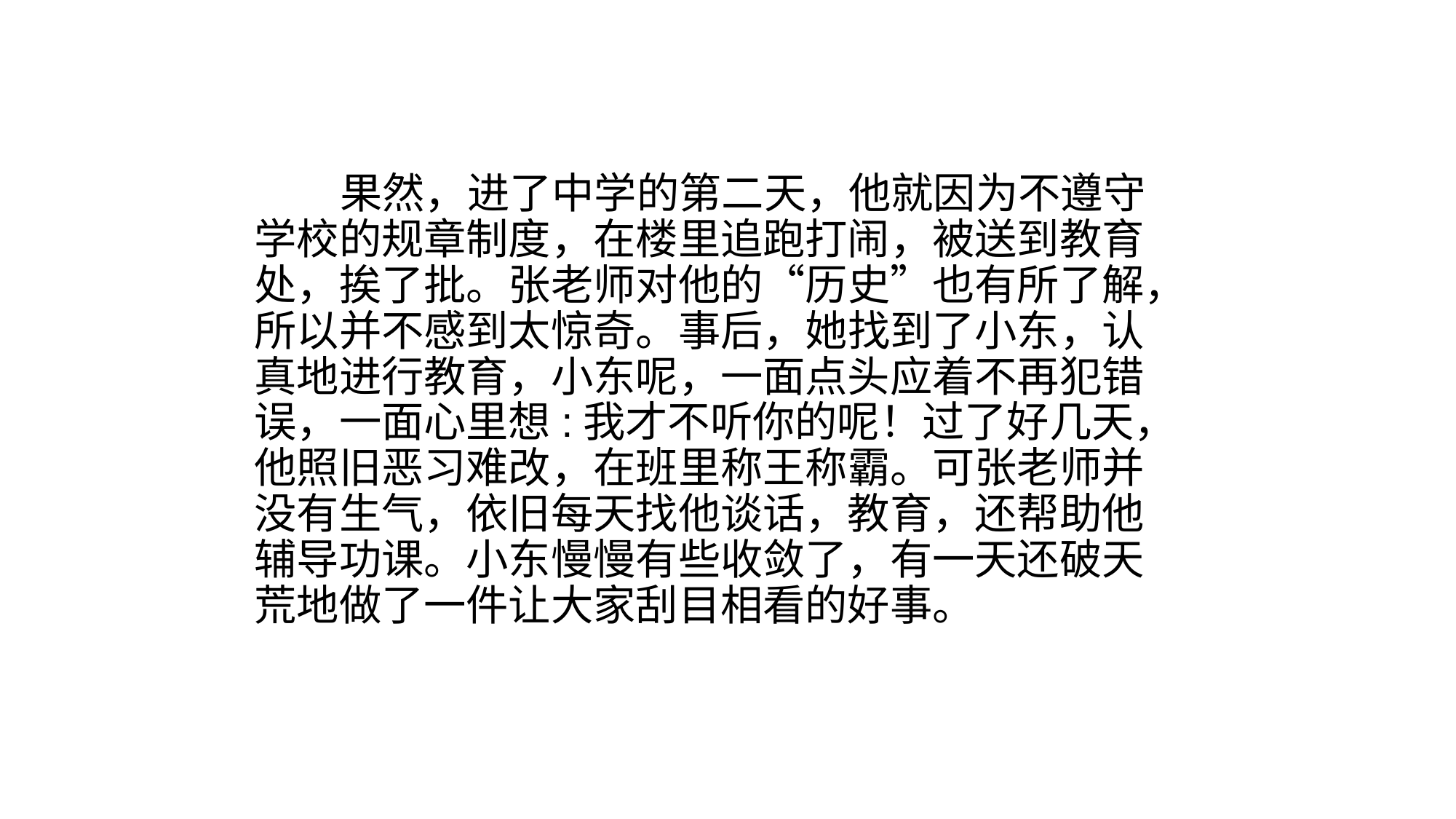

果然，进了中学的第二天，他就因为不遵守学校的规章制度，在楼里追跑打闹，被送到教育处，挨了批。张老师对他的“历史”也有所了解，所以并不感到太惊奇。事后，她找到了小东，认真地进行教育，小东呢，一面点头应着不再犯错误，一面心里想:我才不听你的呢！过了好几天，他照旧恶习难改，在班里称王称霸。可张老师并没有生气，依旧每天找他谈话，教育，还帮助他辅导功课。小东慢慢有些收敛了，有一天还破天荒地做了一件让大家刮目相看的好事。